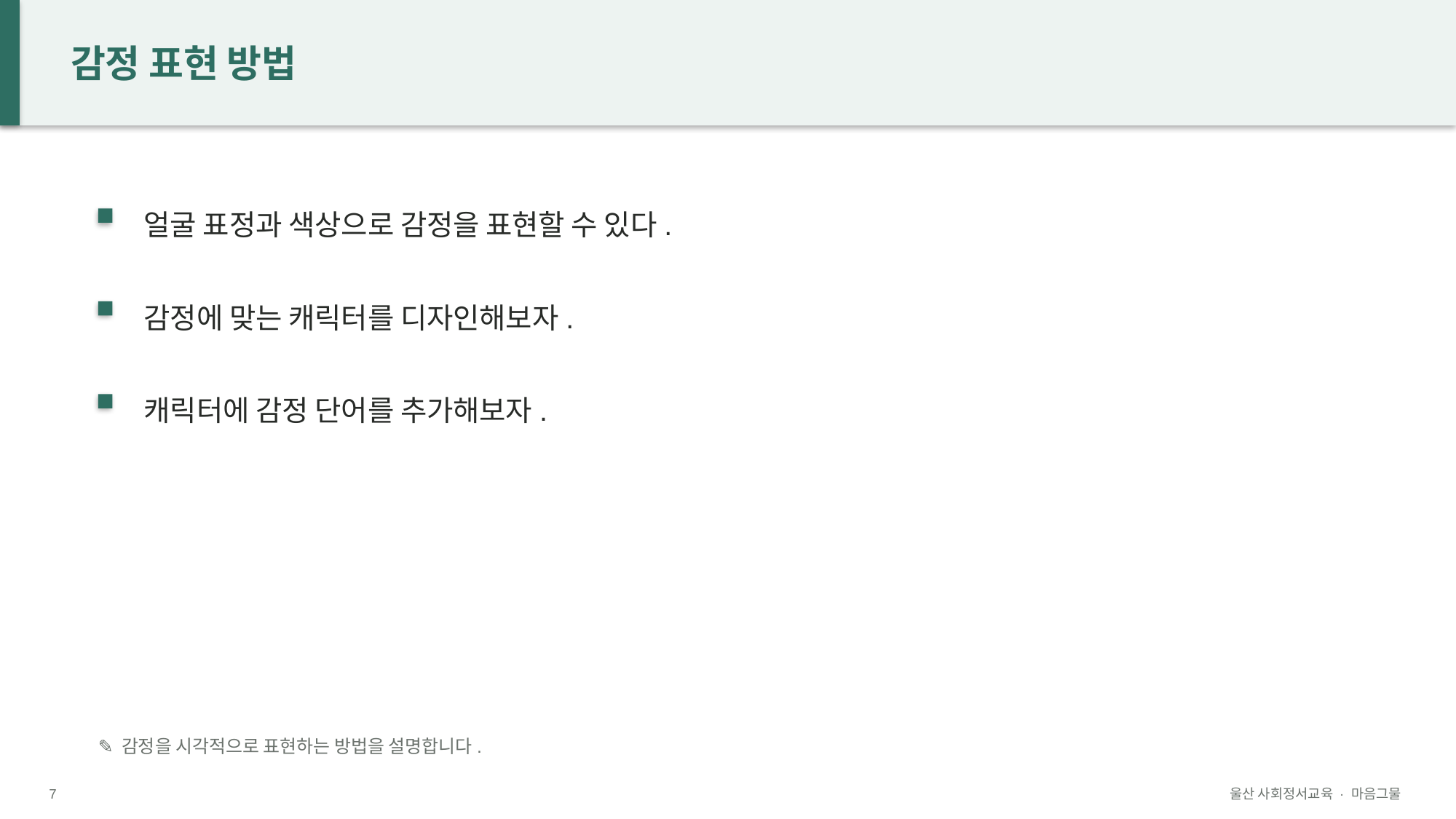

감정 표현 방법
얼굴 표정과 색상으로 감정을 표현할 수 있다.

감정에 맞는 캐릭터를 디자인해보자.

캐릭터에 감정 단어를 추가해보자.

✎ 감정을 시각적으로 표현하는 방법을 설명합니다.
7
울산 사회정서교육 · 마음그물